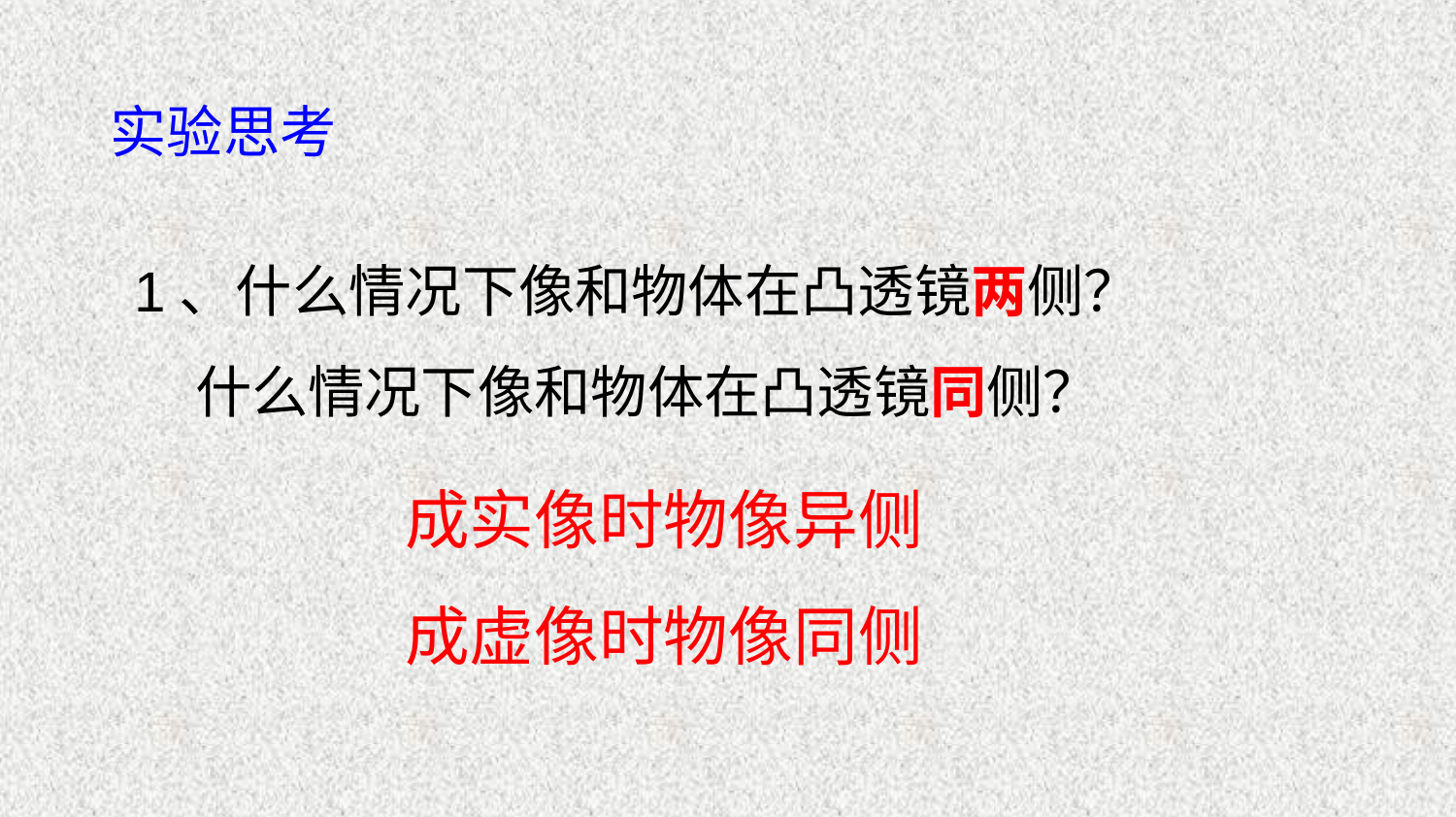

实验思考
1、什么情况下像和物体在凸透镜两侧？
   什么情况下像和物体在凸透镜同侧？
成实像时物像异侧
成虚像时物像同侧